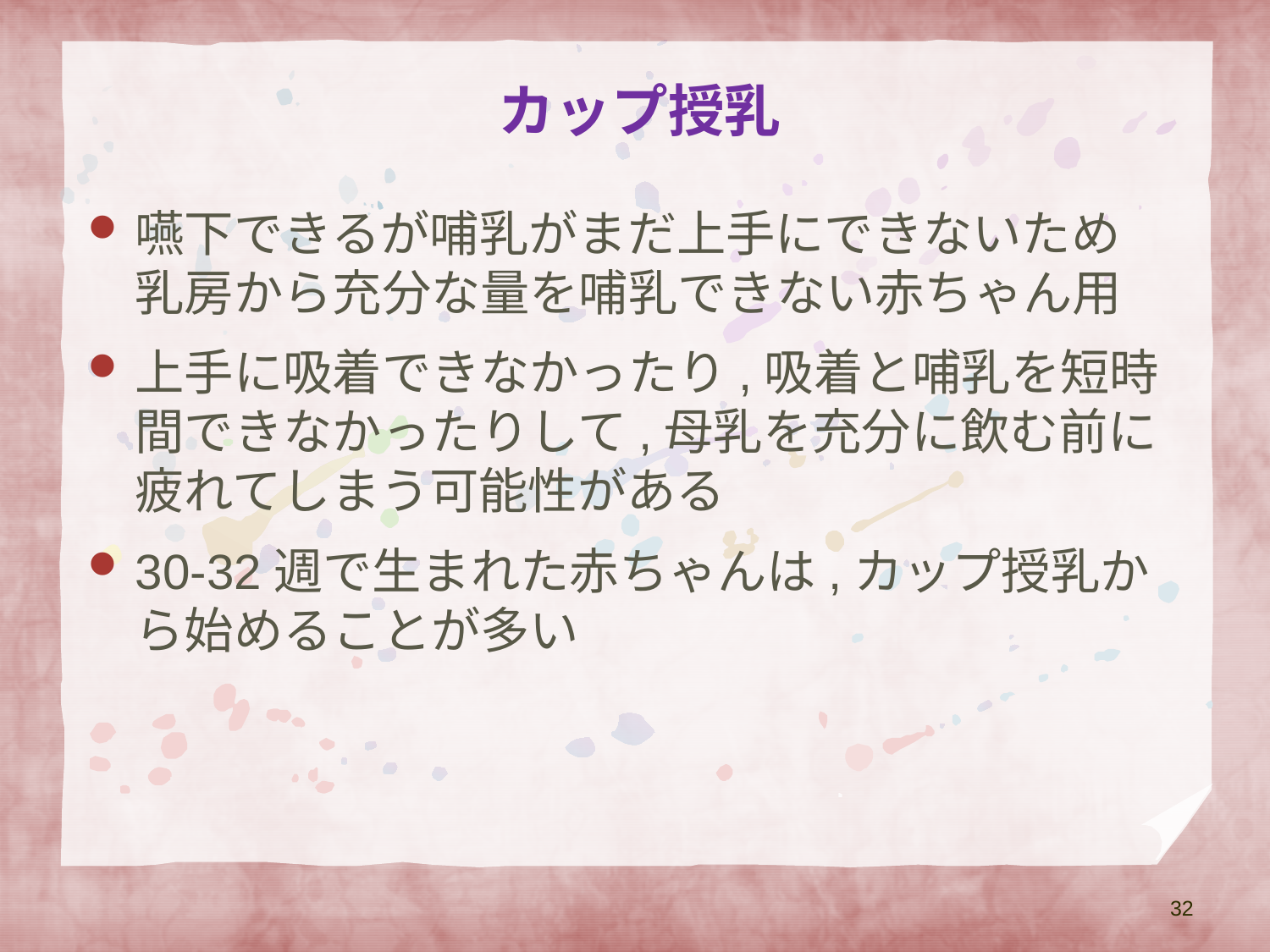

# カップ授乳
嚥下できるが哺乳がまだ上手にできないため乳房から充分な量を哺乳できない赤ちゃん用
上手に吸着できなかったり,吸着と哺乳を短時間できなかったりして,母乳を充分に飲む前に疲れてしまう可能性がある
30-32週で生まれた赤ちゃんは,カップ授乳から始めることが多い
32